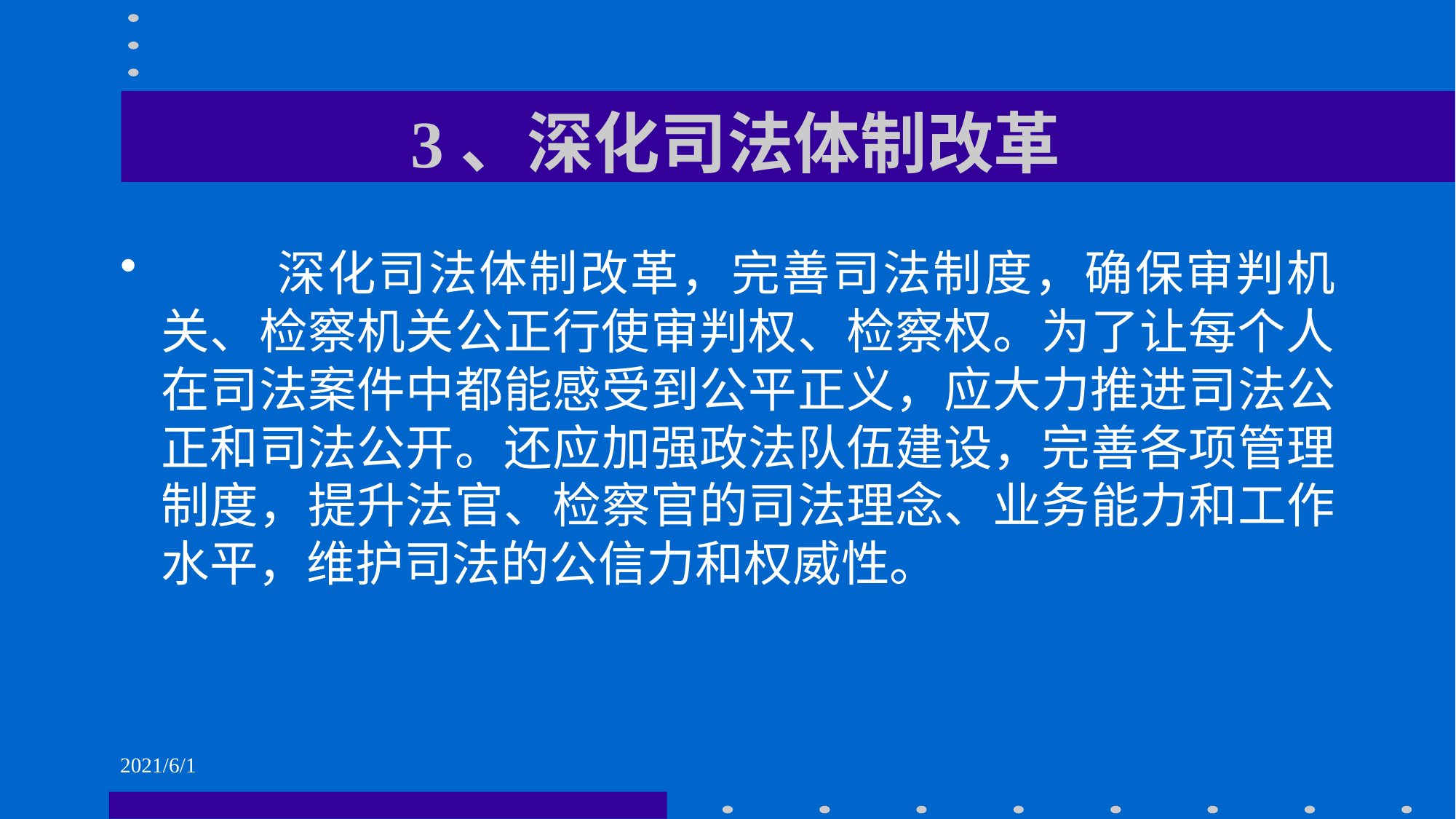

# 3、深化司法体制改革
        深化司法体制改革，完善司法制度，确保审判机关、检察机关公正行使审判权、检察权。为了让每个人在司法案件中都能感受到公平正义，应大力推进司法公正和司法公开。还应加强政法队伍建设，完善各项管理制度，提升法官、检察官的司法理念、业务能力和工作水平，维护司法的公信力和权威性。

2021/6/1